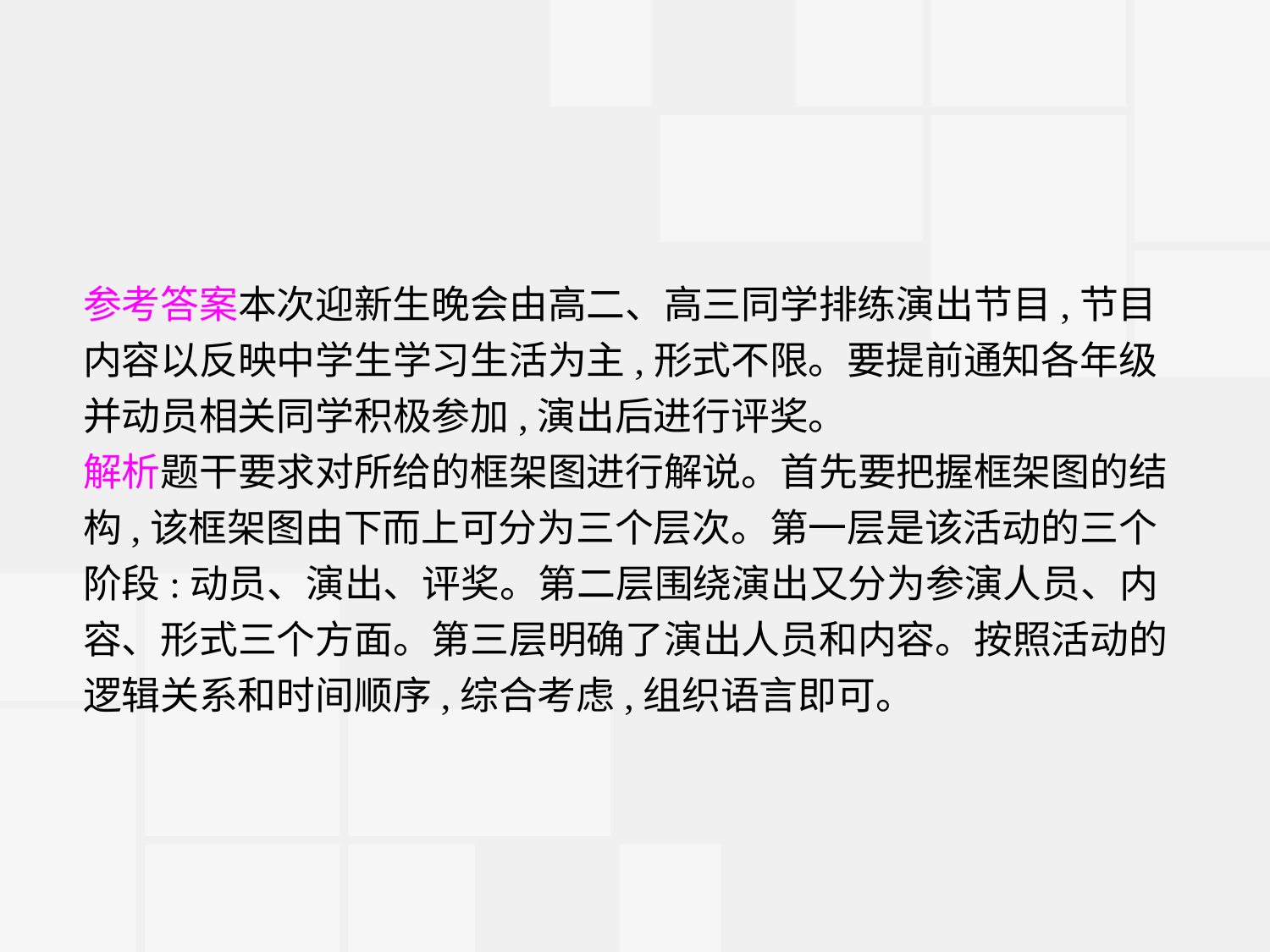

参考答案本次迎新生晚会由高二、高三同学排练演出节目,节目内容以反映中学生学习生活为主,形式不限。要提前通知各年级并动员相关同学积极参加,演出后进行评奖。
解析题干要求对所给的框架图进行解说。首先要把握框架图的结构,该框架图由下而上可分为三个层次。第一层是该活动的三个阶段:动员、演出、评奖。第二层围绕演出又分为参演人员、内容、形式三个方面。第三层明确了演出人员和内容。按照活动的逻辑关系和时间顺序,综合考虑,组织语言即可。